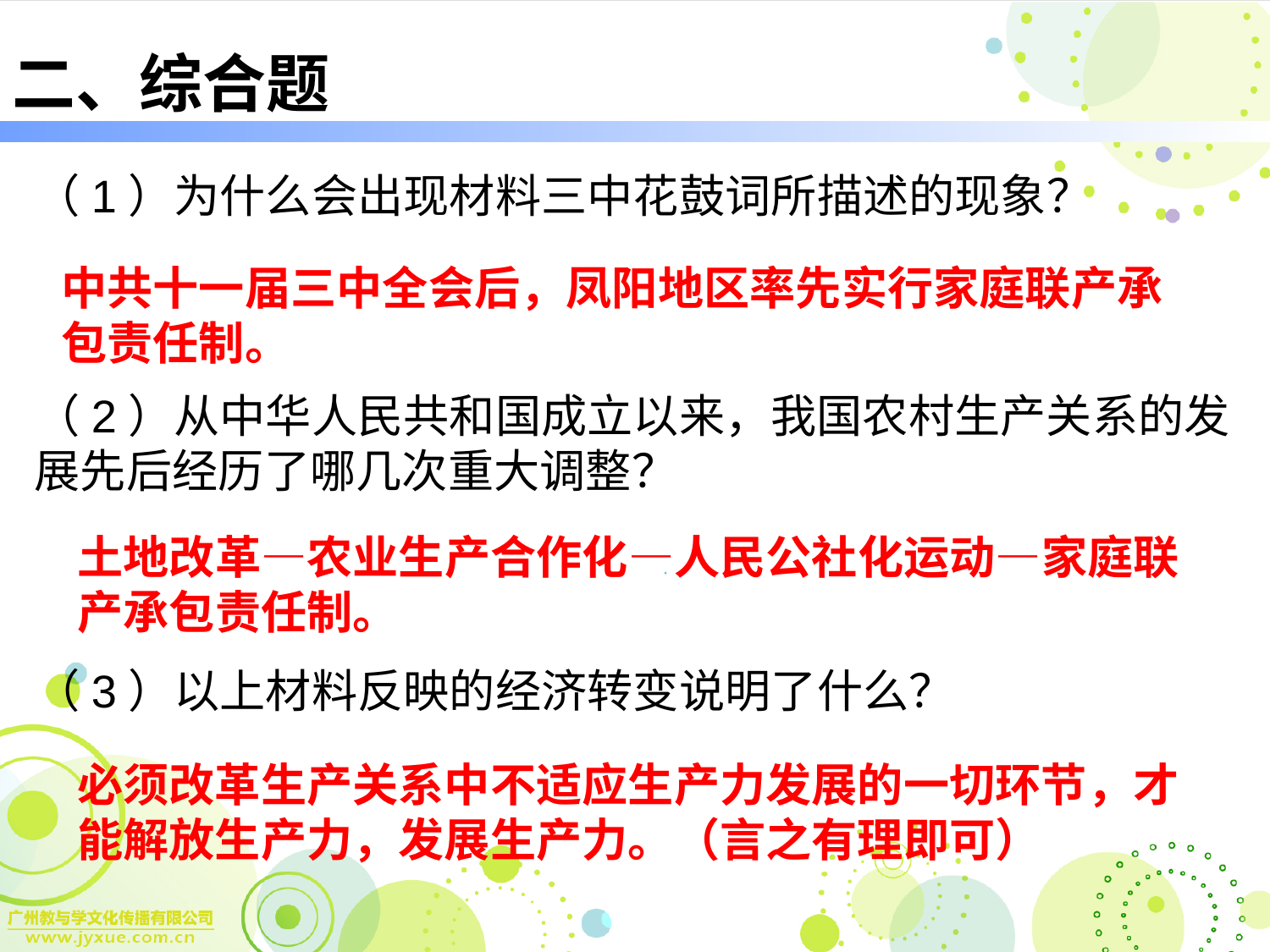

# 二、综合题

（1）为什么会出现材料三中花鼓词所描述的现象？

（2）从中华人民共和国成立以来，我国农村生产关系的发展先后经历了哪几次重大调整？

（3）以上材料反映的经济转变说明了什么？

中共十一届三中全会后，凤阳地区率先实行家庭联产承包责任制。

土地改革—农业生产合作化—人民公社化运动—家庭联产承包责任制。
必须改革生产关系中不适应生产力发展的一切环节，才能解放生产力，发展生产力。（言之有理即可）